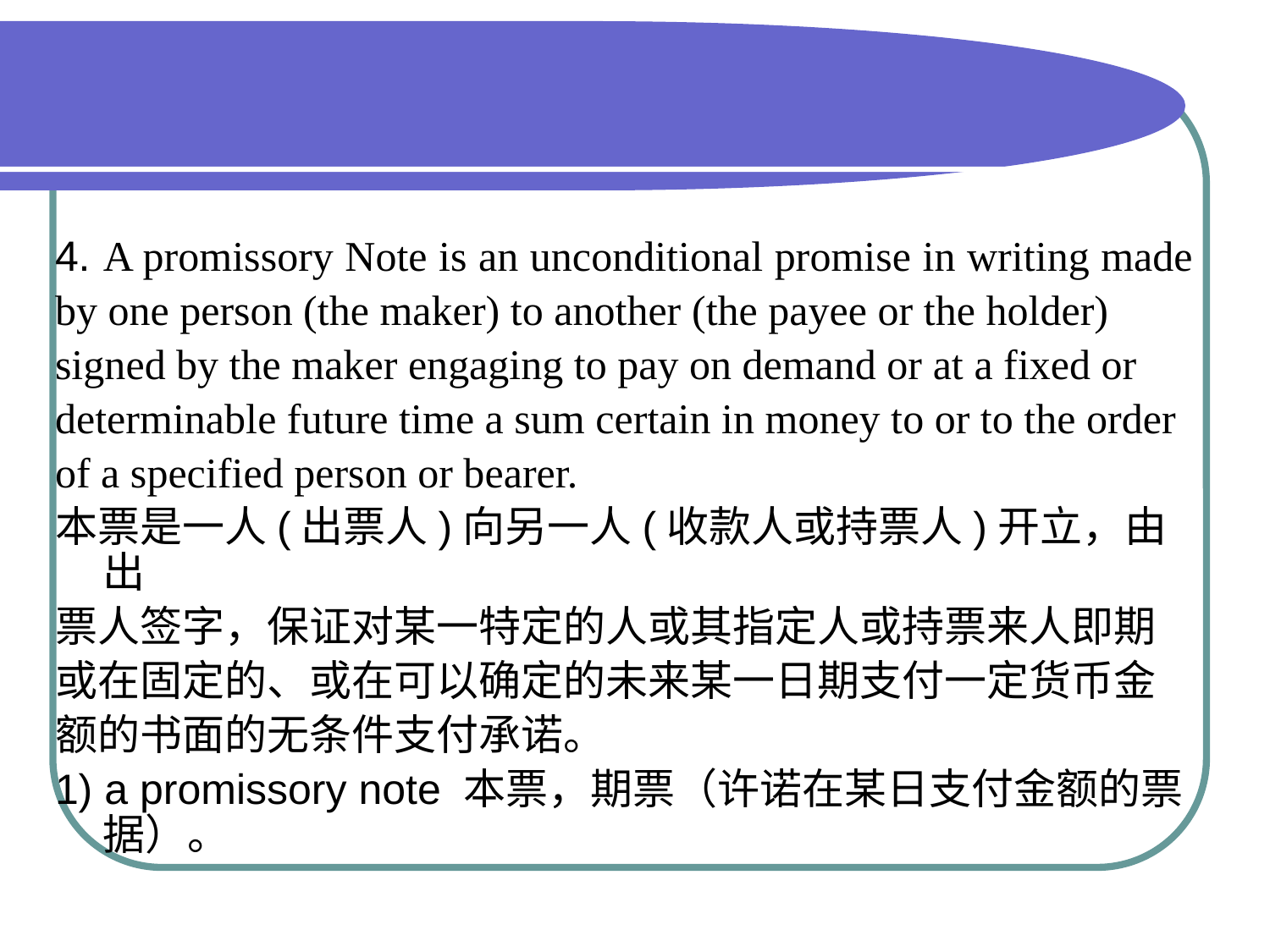

#

4. A promissory Note is an unconditional promise in writing made
by one person (the maker) to another (the payee or the holder)
signed by the maker engaging to pay on demand or at a fixed or
determinable future time a sum certain in money to or to the order
of a specified person or bearer.
本票是一人(出票人)向另一人(收款人或持票人)开立，由出
票人签字，保证对某一特定的人或其指定人或持票来人即期
或在固定的、或在可以确定的未来某一日期支付一定货币金
额的书面的无条件支付承诺。
1) a promissory note 本票，期票（许诺在某日支付金额的票据）。